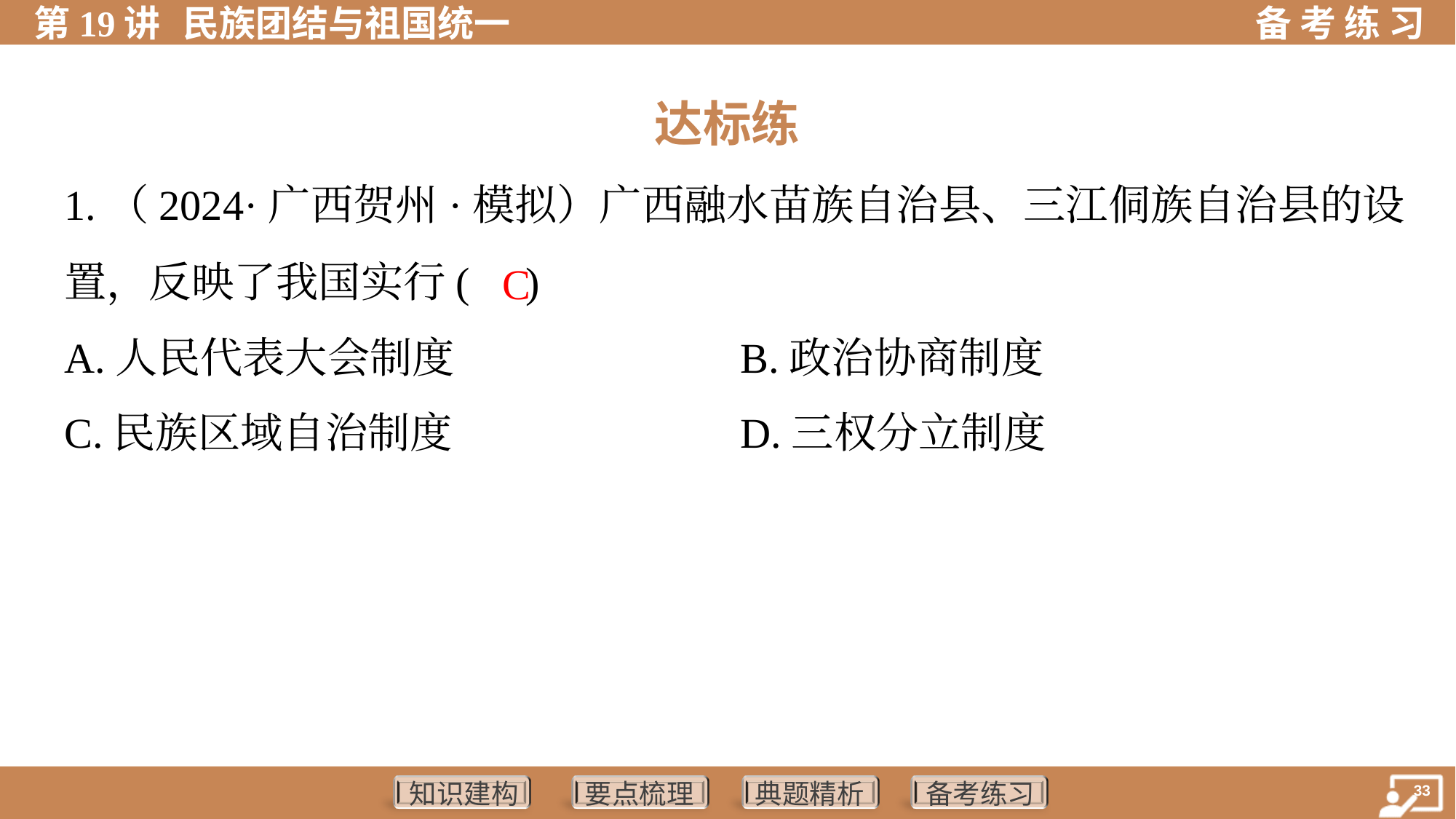

达标练
1.（2024·广西贺州·模拟）广西融水苗族自治县、三江侗族自治县的设
置，反映了我国实行(     )
C
A.人民代表大会制度	B.政治协商制度
C.民族区域自治制度	D.三权分立制度